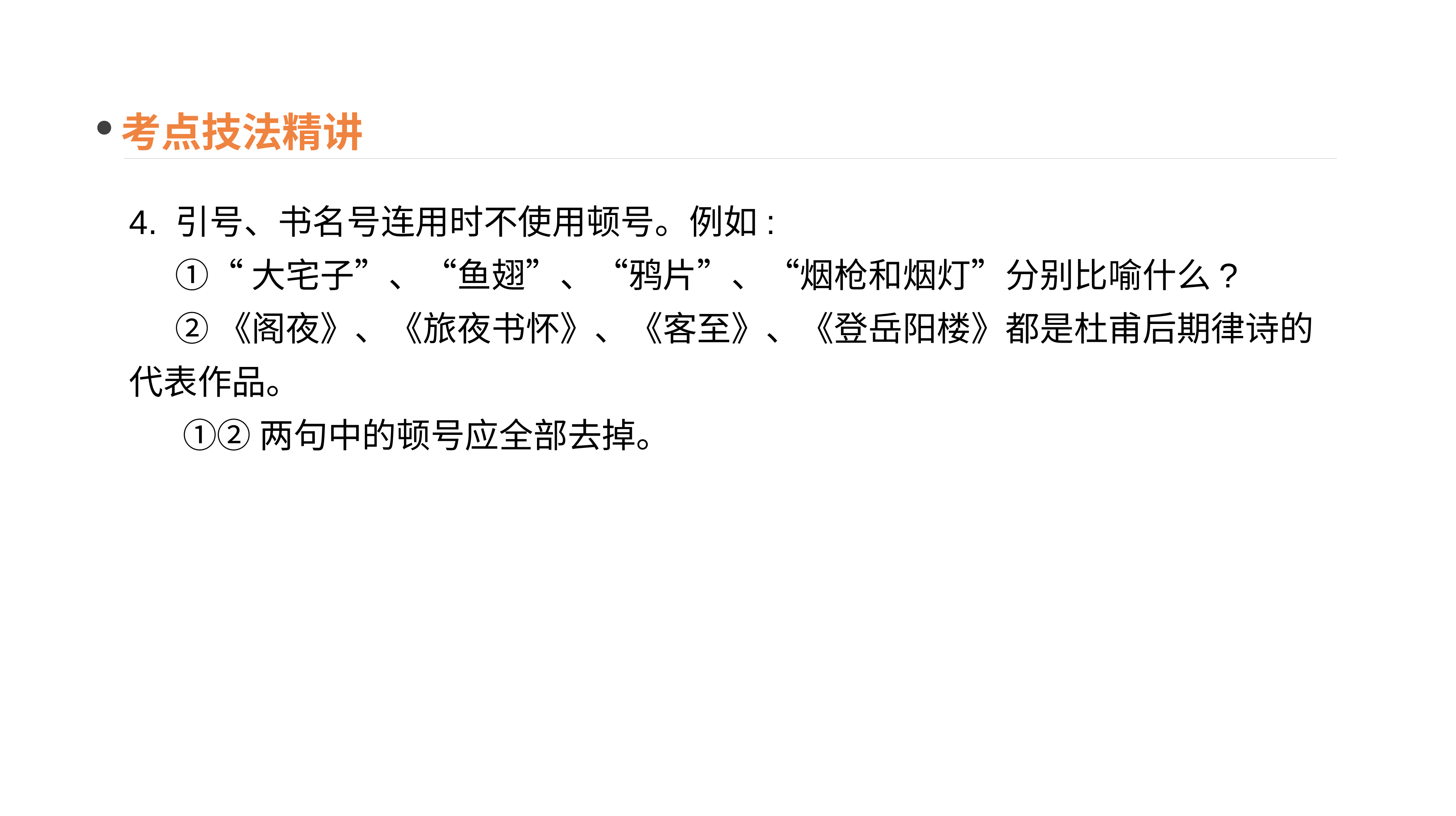

考点技法精讲

4. 引号、书名号连用时不使用顿号。例如:
      ①“大宅子”、“鱼翅”、“鸦片”、“烟枪和烟灯”分别比喻什么?
      ②《阁夜》、《旅夜书怀》、《客至》、《登岳阳楼》都是杜甫后期律诗的代表作品。
       ①②两句中的顿号应全部去掉。